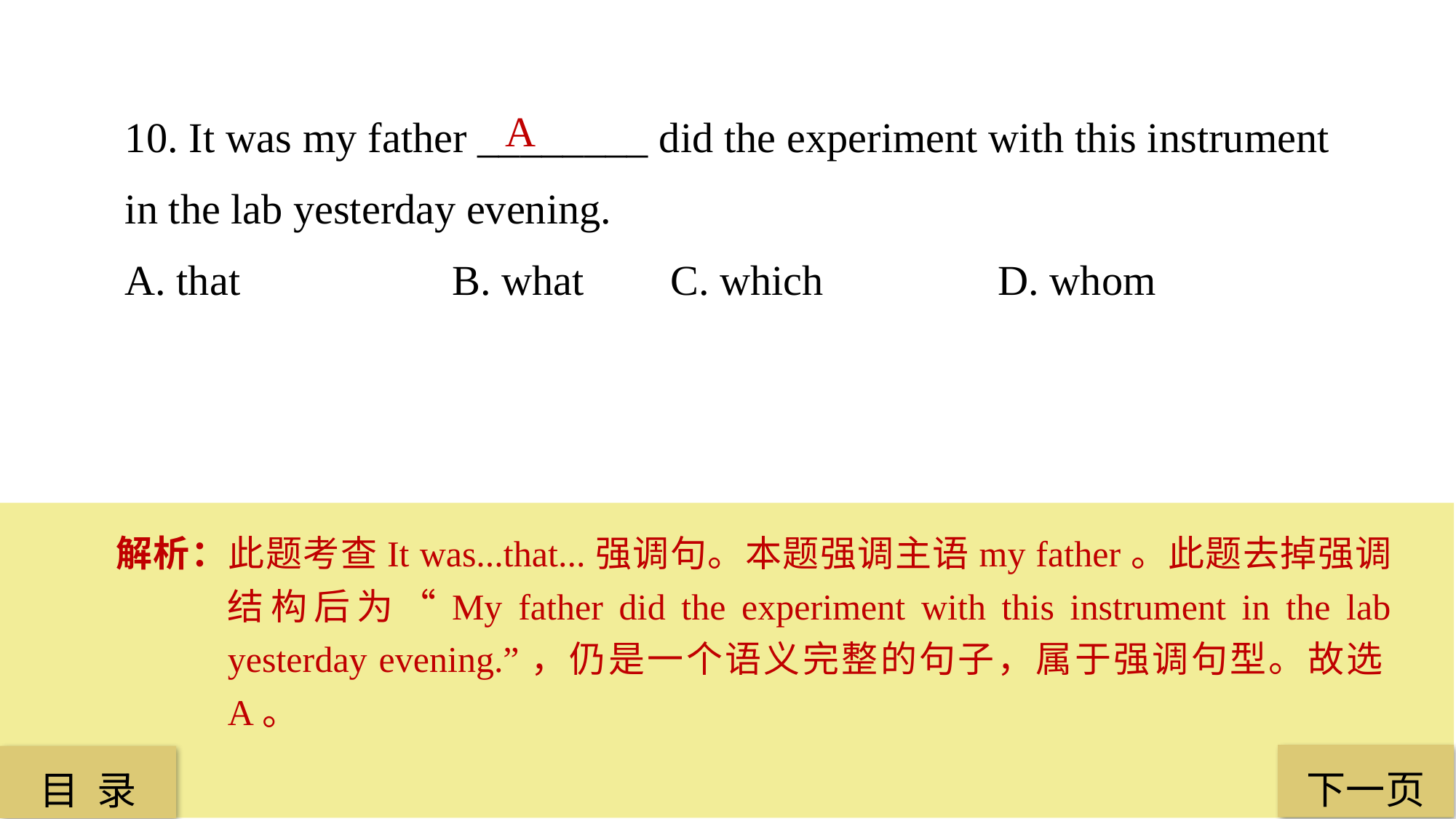

10. It was my father ________ did the experiment with this instrument in the lab yesterday evening.
A. that 		B. what 	C. which 		D. whom
A
解析：此题考查It was...that...强调句。本题强调主语my father。此题去掉强调结构后为“My father did the experiment with this instrument in the lab yesterday evening.”，仍是一个语义完整的句子，属于强调句型。故选A。